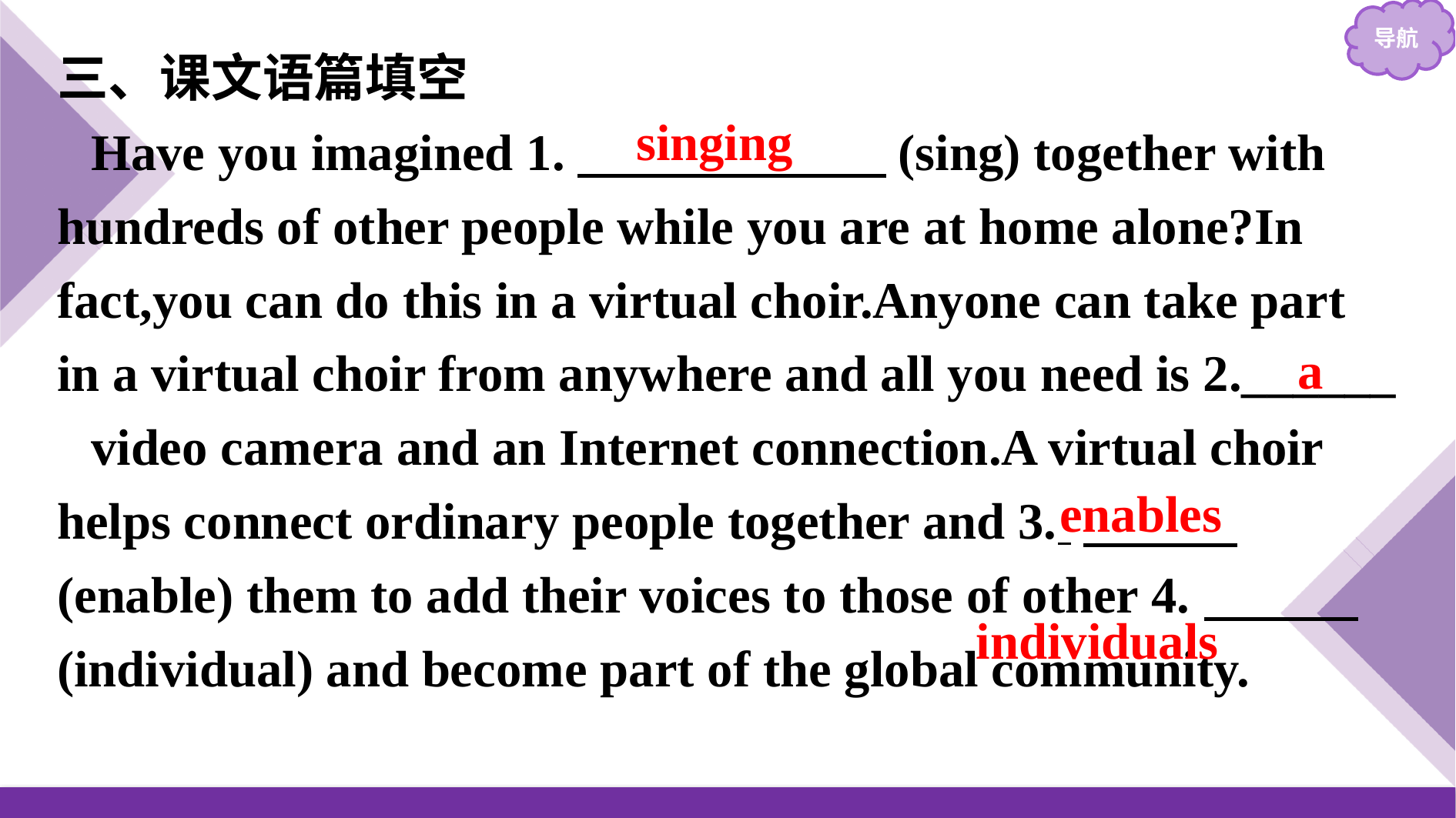

三、课文语篇填空
Have you imagined 1.　　　　　　(sing) together with hundreds of other people while you are at home alone?In fact,you can do this in a virtual choir.Anyone can take part in a virtual choir from anywhere and all you need is 2.______
video camera and an Internet connection.A virtual choir helps connect ordinary people together and 3. 　　　(enable) them to add their voices to those of other 4.　　　(individual) and become part of the global community.
singing
a
enables
individuals